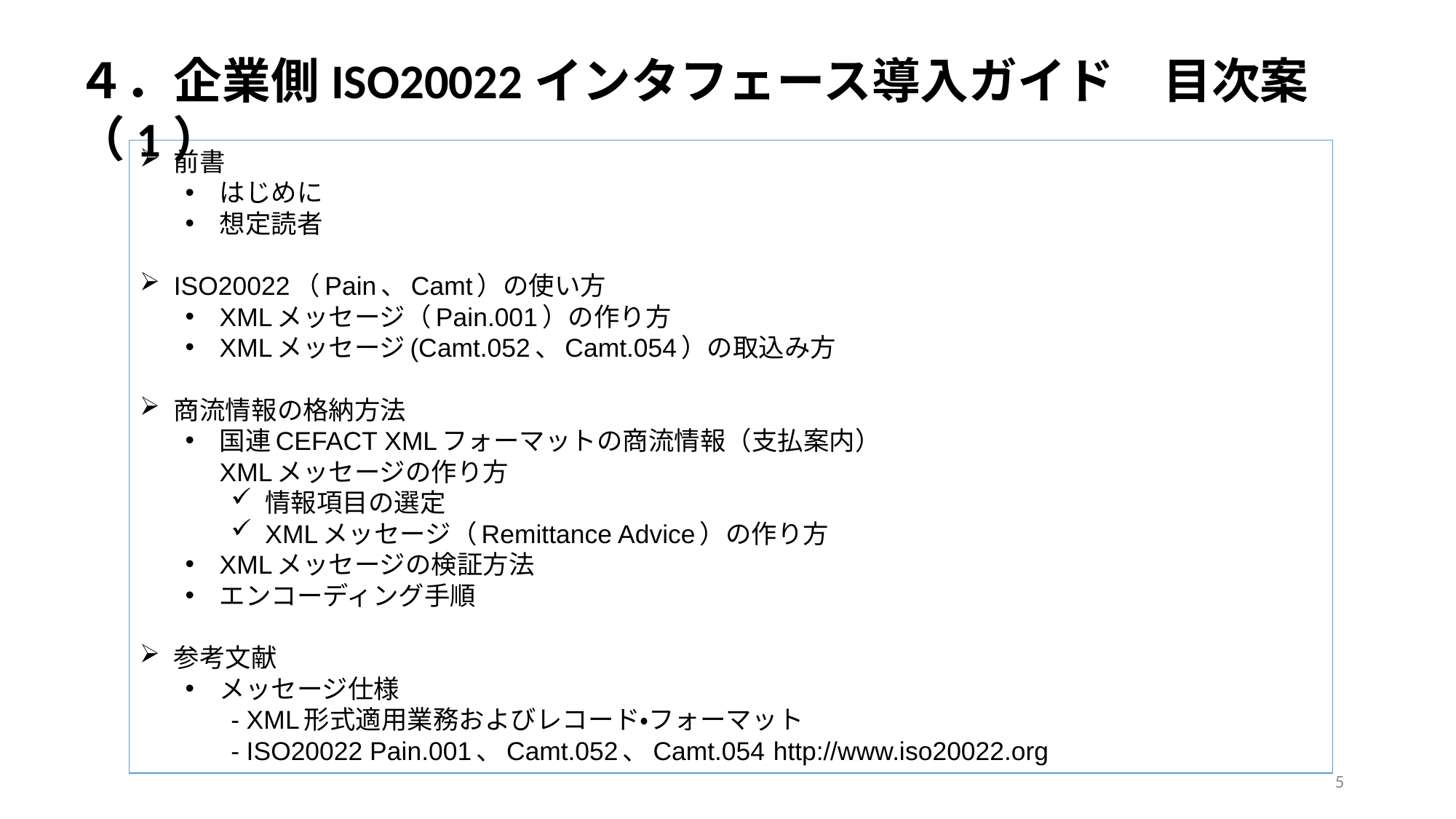

４．企業側ISO20022インタフェース導入ガイド　目次案（1）
前書
はじめに
想定読者

ISO20022（Pain、Camt）の使い方
XMLメッセージ（Pain.001）の作り方
XMLメッセージ(Camt.052、Camt.054）の取込み方

商流情報の格納方法
国連CEFACT XMLフォーマットの商流情報（支払案内）
XMLメッセージの作り方
情報項目の選定
XMLメッセージ（Remittance Advice）の作り方
XMLメッセージの検証方法
エンコーディング手順

参考文献
メッセージ仕様
- XML形式適用業務およびレコード・フォーマット
- ISO20022 Pain.001、Camt.052、Camt.054	http://www.iso20022.org

5